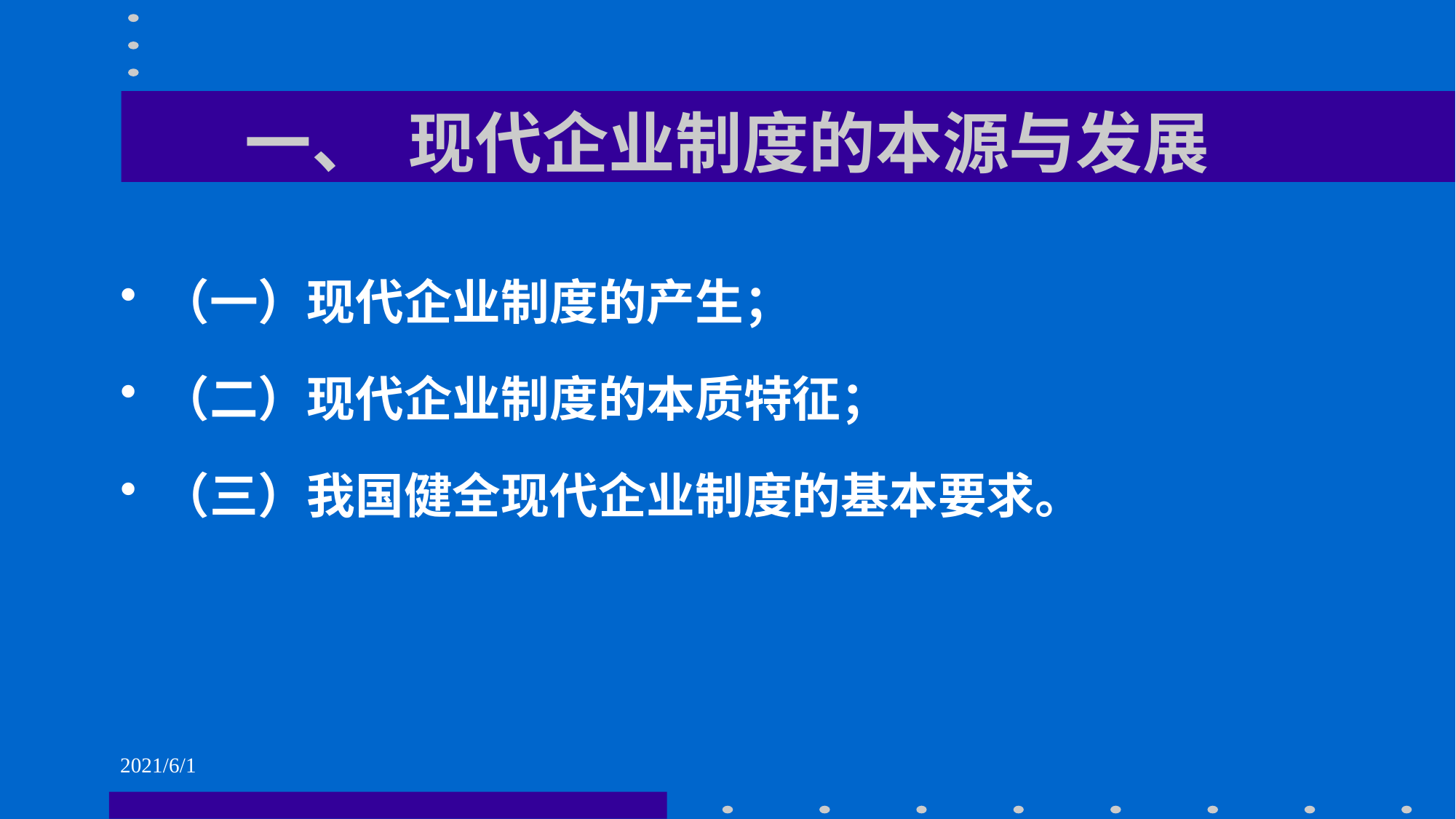

# 一、  现代企业制度的本源与发展
（一）现代企业制度的产生；
（二）现代企业制度的本质特征；
（三）我国健全现代企业制度的基本要求。
2021/6/1